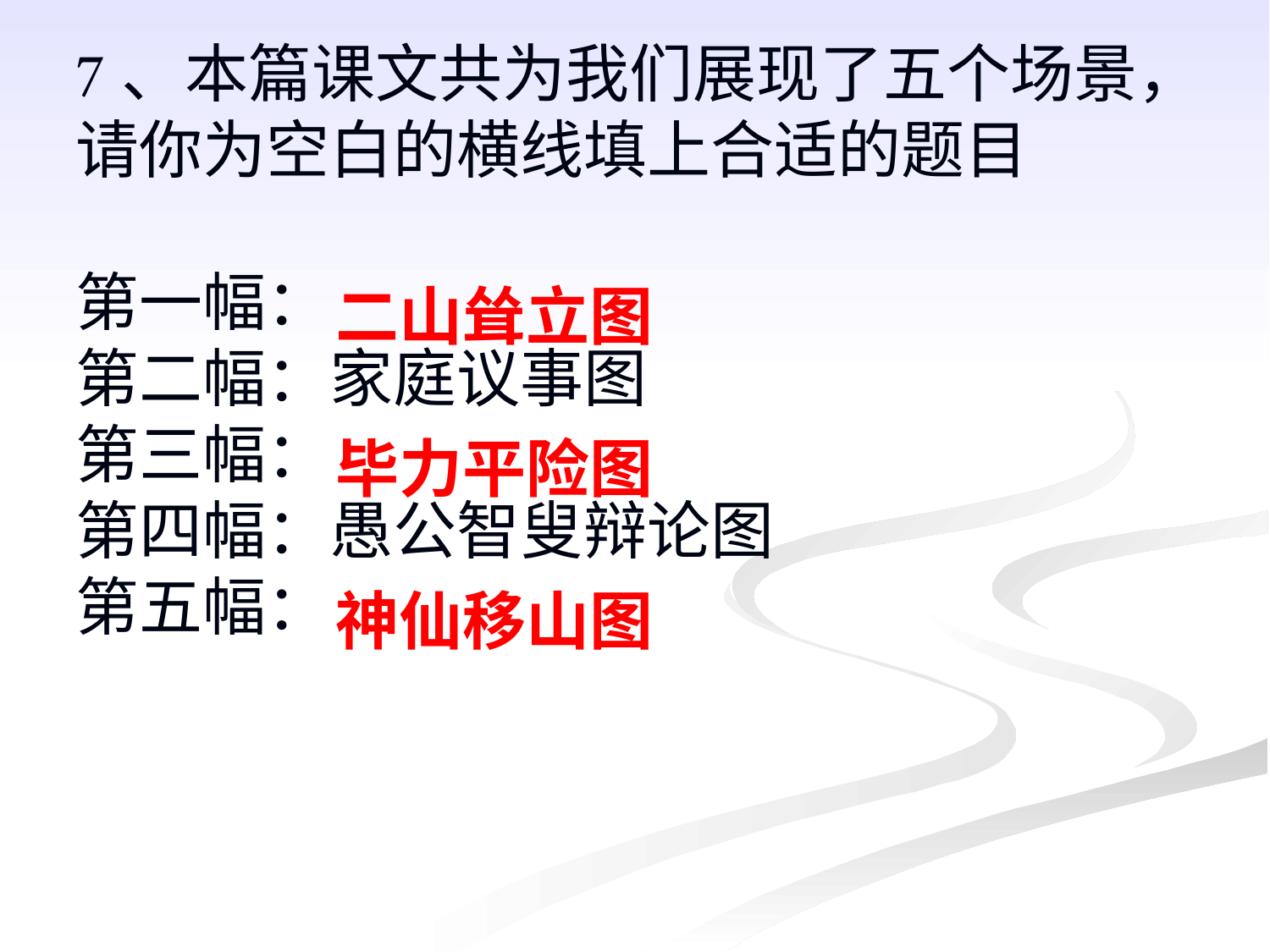

7、本篇课文共为我们展现了五个场景，请你为空白的横线填上合适的题目

第一幅：
第二幅：家庭议事图
第三幅：
第四幅：愚公智叟辩论图
第五幅：

#

二山耸立图

毕力平险图

神仙移山图